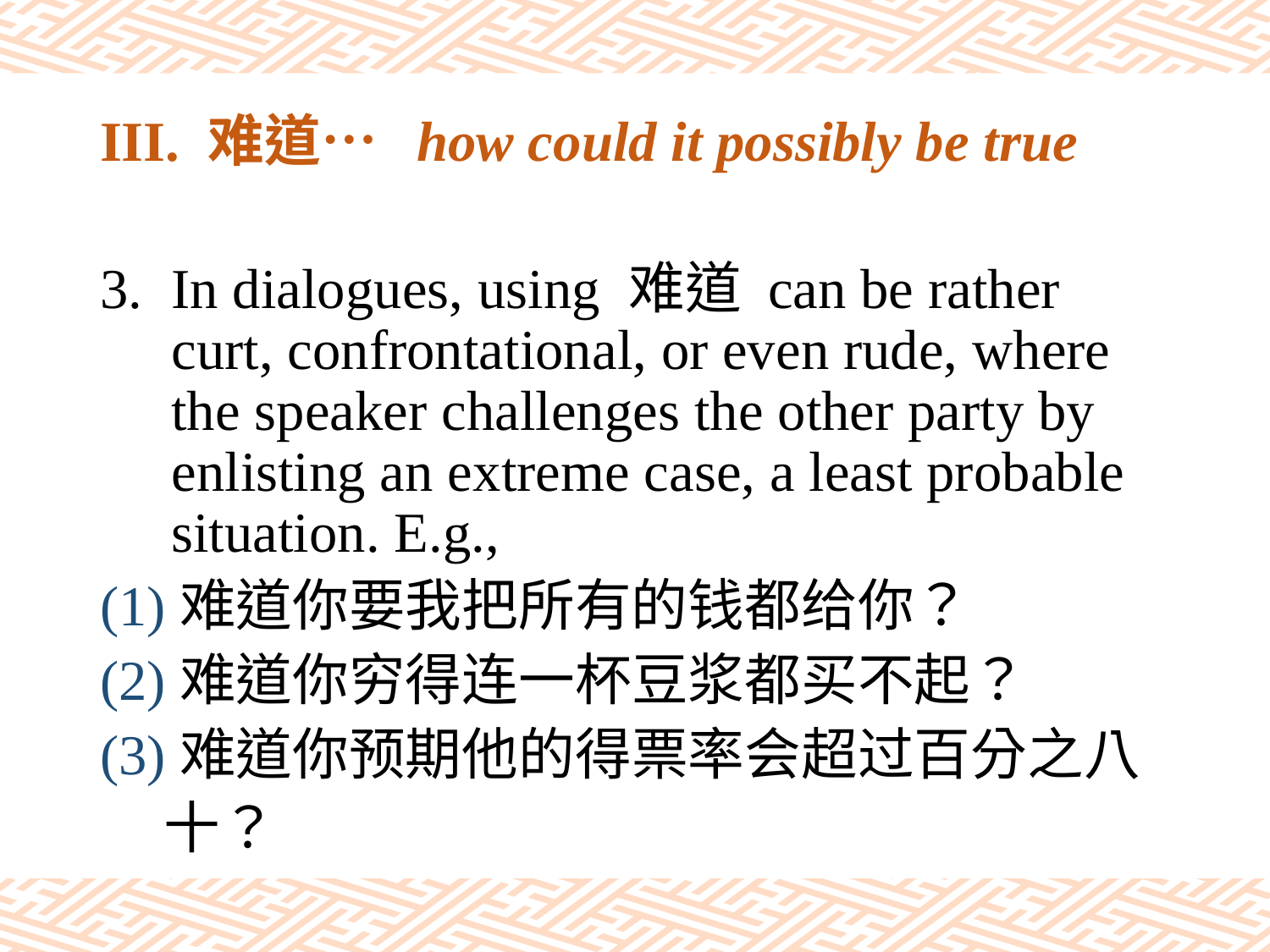

# III. 难道…  how could it possibly be true
In dialogues, using 难道 can be rather curt, confrontational, or even rude, where the speaker challenges the other party by enlisting an extreme case, a least probable situation. E.g.,
(1)难道你要我把所有的钱都给你？
(2)难道你穷得连一杯豆浆都买不起？
(3)难道你预期他的得票率会超过百分之八
    十？